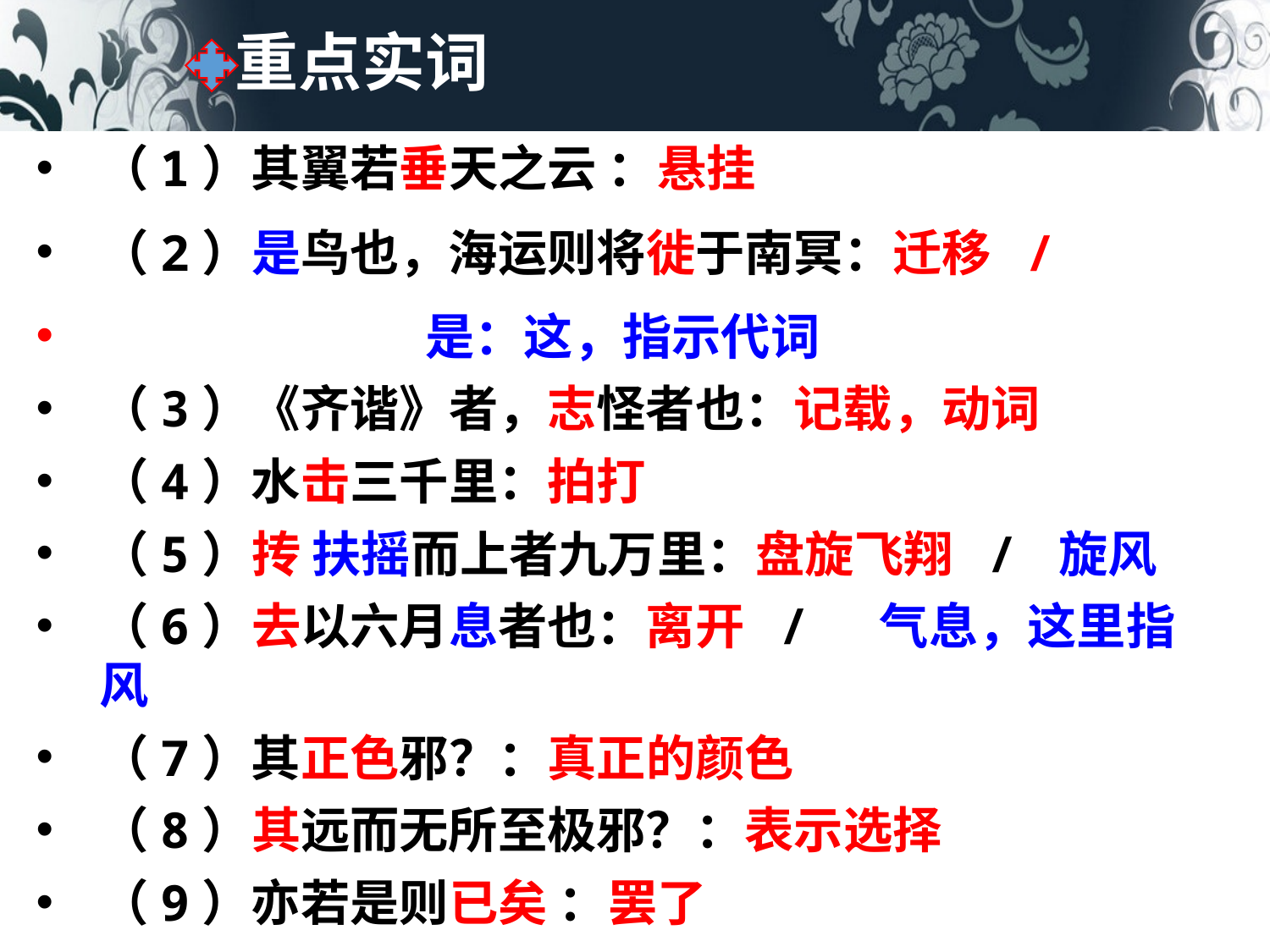

# 重点实词

（1）其翼若垂天之云 ：悬挂
（2）是鸟也，海运则将徙于南冥：迁移  /
                            是：这，指示代词
（3）《齐谐》者，志怪者也：记载，动词
（4）水击三千里：拍打
（5）抟 扶摇而上者九万里：盘旋飞翔  / 旋风
（6）去以六月息者也：离开  /  气息，这里指风
（7）其正色邪？：真正的颜色
（8）其远而无所至极邪？：表示选择
（9）亦若是则已矣 ：罢了